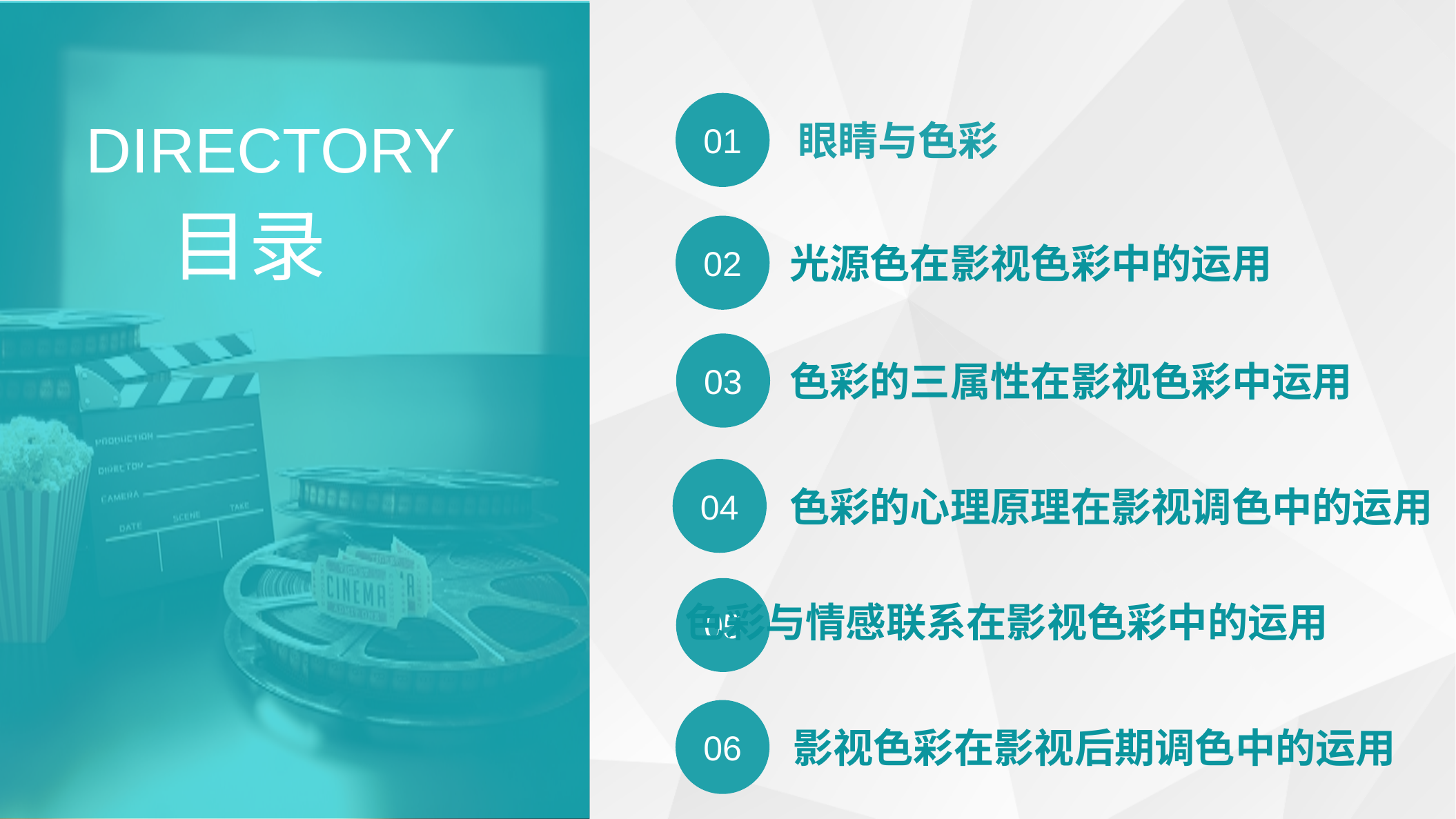

01
DIRECTORY
眼睛与色彩
目录
02
光源色在影视色彩中的运用
03
色彩的三属性在影视色彩中运用
04
色彩的心理原理在影视调色中的运用
05
 色彩与情感联系在影视色彩中的运用
06
影视色彩在影视后期调色中的运用